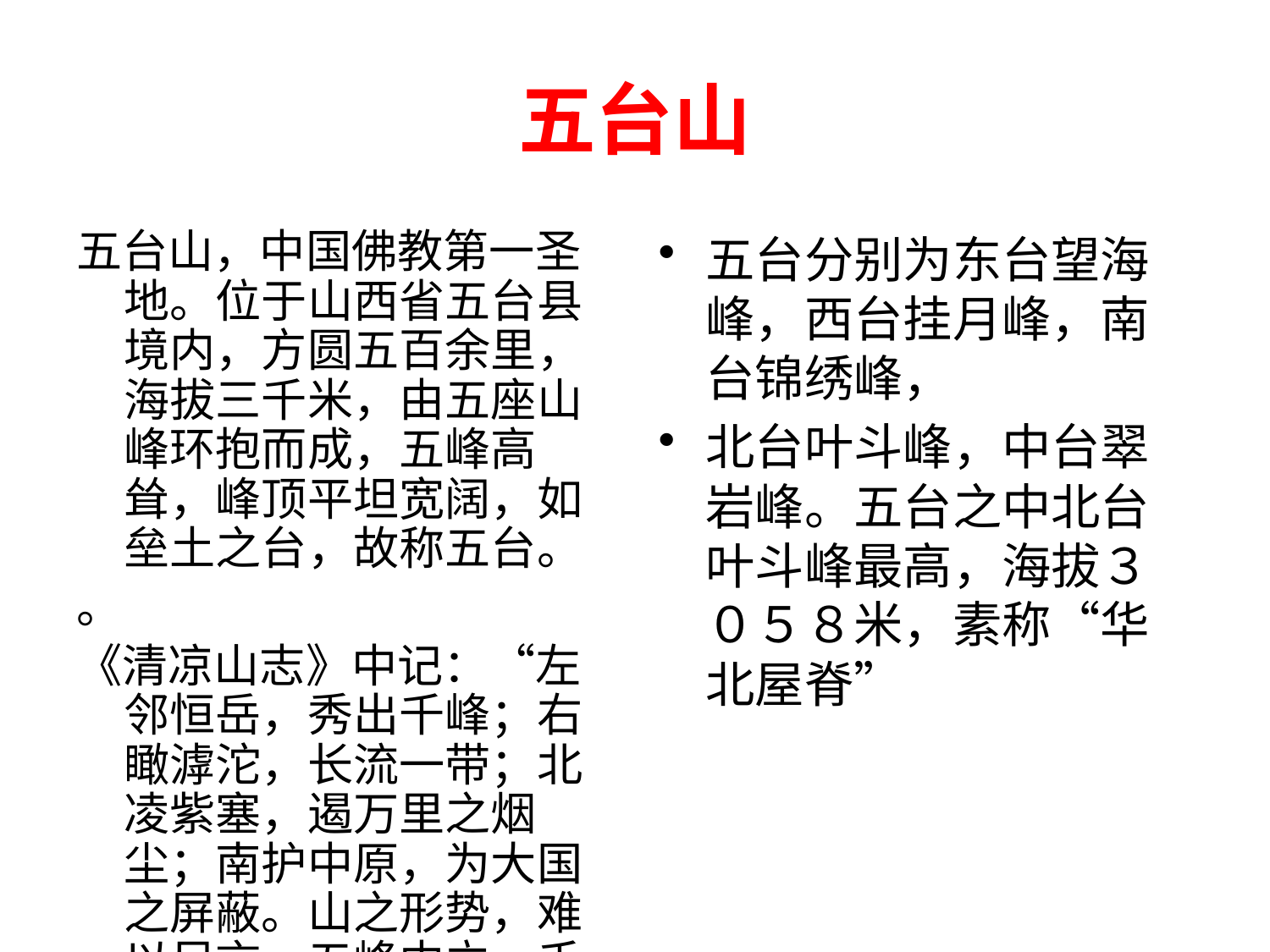

# 五台山
五台山，中国佛教第一圣地。位于山西省五台县境内，方圆五百余里，海拔三千米，由五座山峰环抱而成，五峰高耸，峰顶平坦宽阔，如垒土之台，故称五台。
。
《清凉山志》中记：“左邻恒岳，秀出千峰；右瞰滹沱，长流一带；北凌紫塞，遏万里之烟尘；南护中原，为大国之屏蔽。山之形势，难以尽言。五峰中立，千嶂环开。曲尽窈窕，锁千道之长溪。叠翠回岚，幕百重之峻岭。岿巍敦厚，他山莫比。”又因山中盛夏气候凉爽宜人，故别名“清凉山”。
五台分别为东台望海峰，西台挂月峰，南台锦绣峰，
北台叶斗峰，中台翠岩峰。五台之中北台叶斗峰最高，海拔３０５８米，素称“华北屋脊”